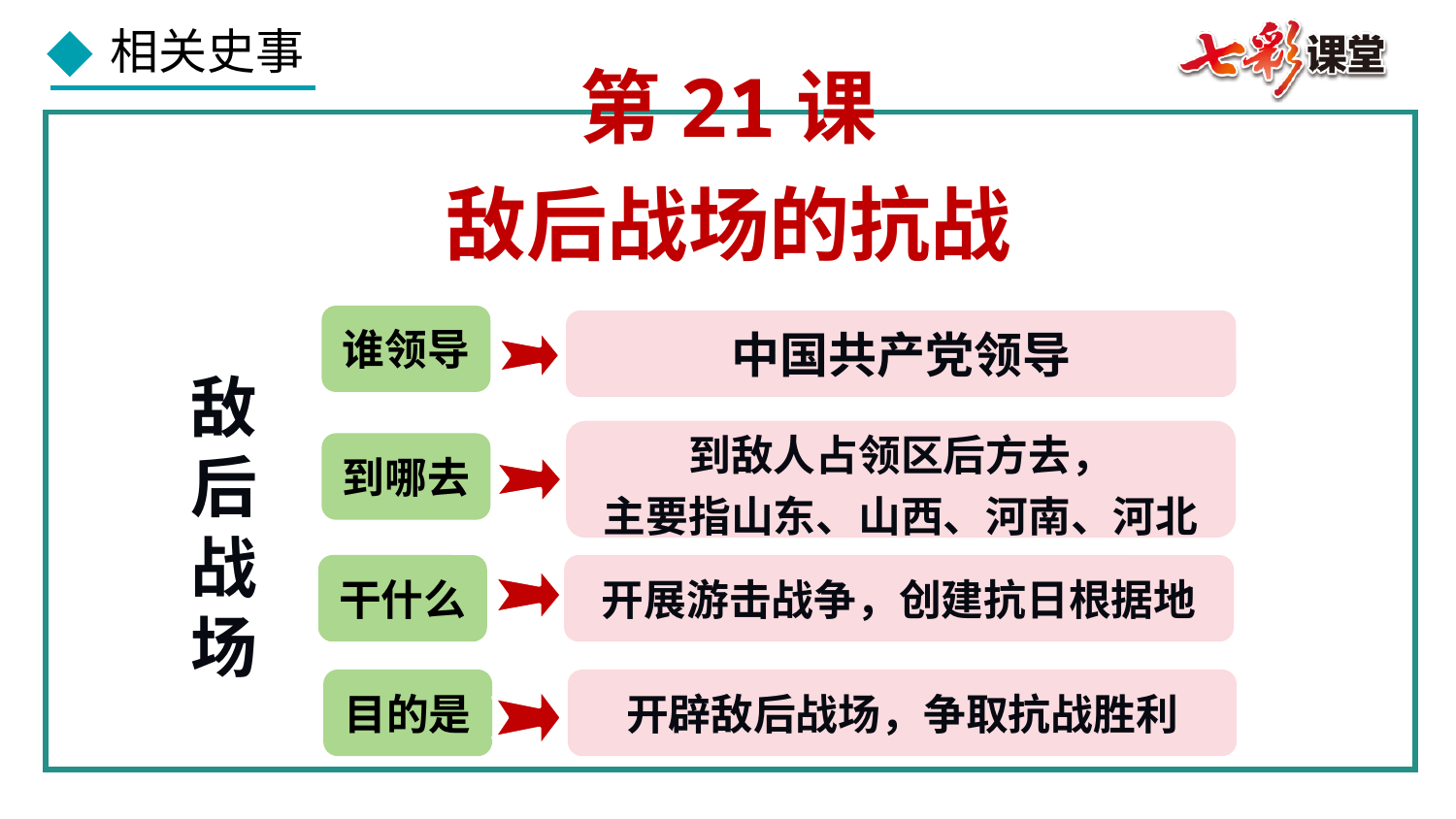

第21课
敌后战场的抗战
谁领导
中国共产党领导

敌后战
场
到敌人占领区后方去，
主要指山东、山西、河南、河北
到哪去

干什么

开展游击战争，创建抗日根据地

目的是
开辟敌后战场，争取抗战胜利